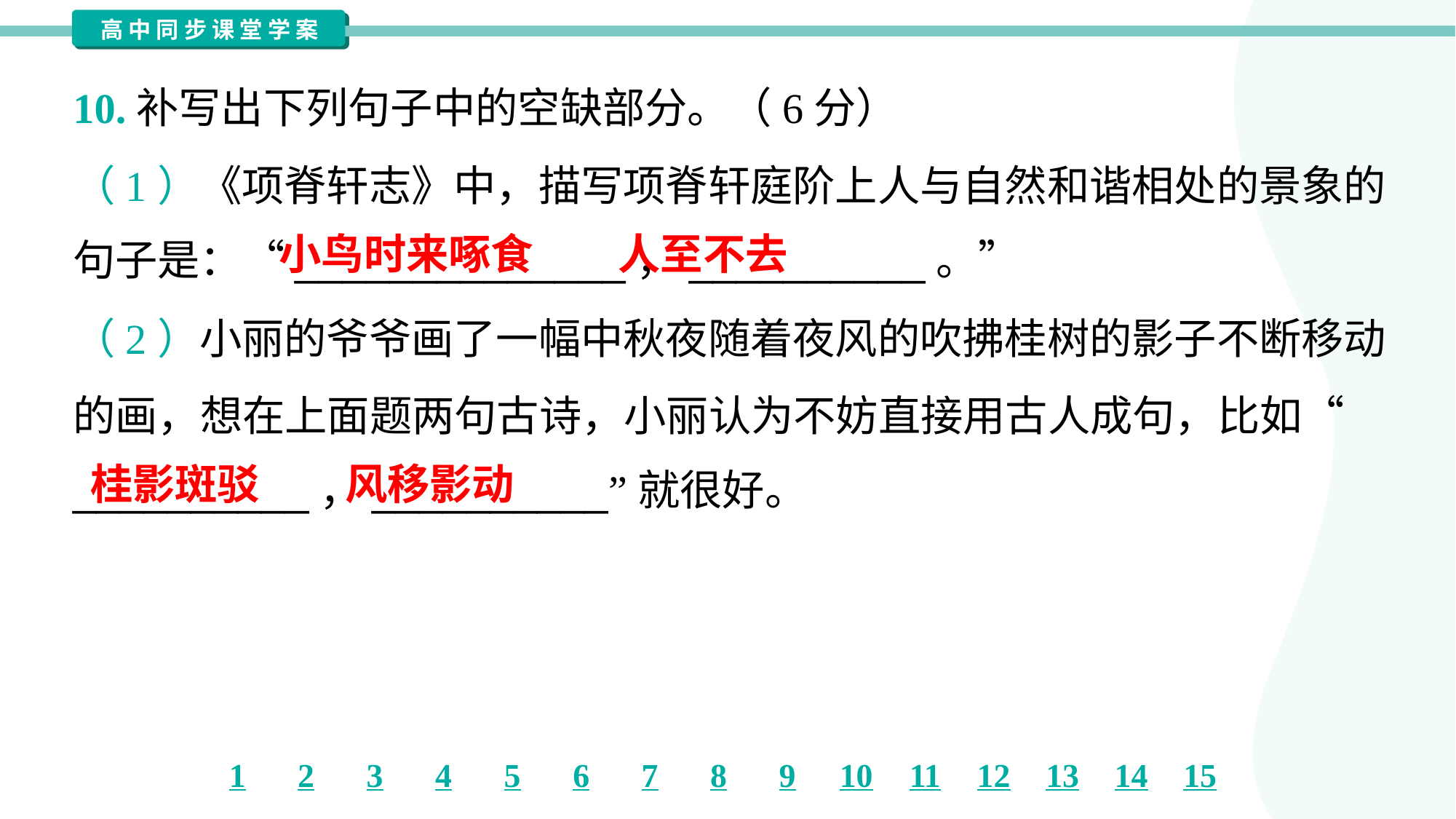

10.补写出下列句子中的空缺部分。（6分）
（1）《项脊轩志》中，描写项脊轩庭阶上人与自然和谐相处的景象的
句子是：“______________，__________。”
小鸟时来啄食
人至不去
（2）小丽的爷爷画了一幅中秋夜随着夜风的吹拂桂树的影子不断移动
的画，想在上面题两句古诗，小丽认为不妨直接用古人成句，比如“
__________，__________”就很好。
桂影斑驳
风移影动